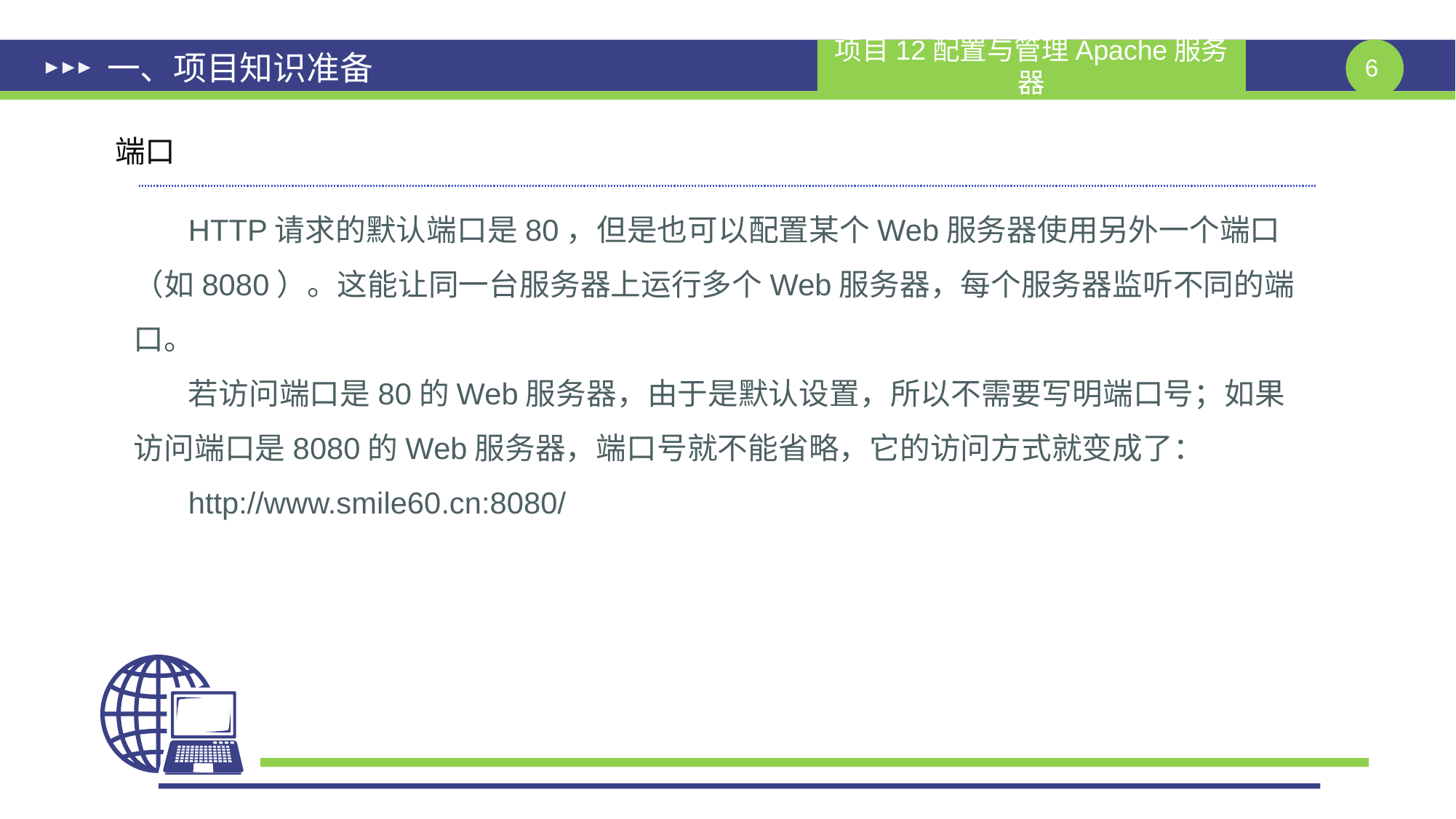

# 一、项目知识准备
端口

HTTP请求的默认端口是80，但是也可以配置某个Web服务器使用另外一个端口（如8080）。这能让同一台服务器上运行多个Web服务器，每个服务器监听不同的端口。
若访问端口是80的Web服务器，由于是默认设置，所以不需要写明端口号；如果访问端口是8080的Web服务器，端口号就不能省略，它的访问方式就变成了：
http://www.smile60.cn:8080/